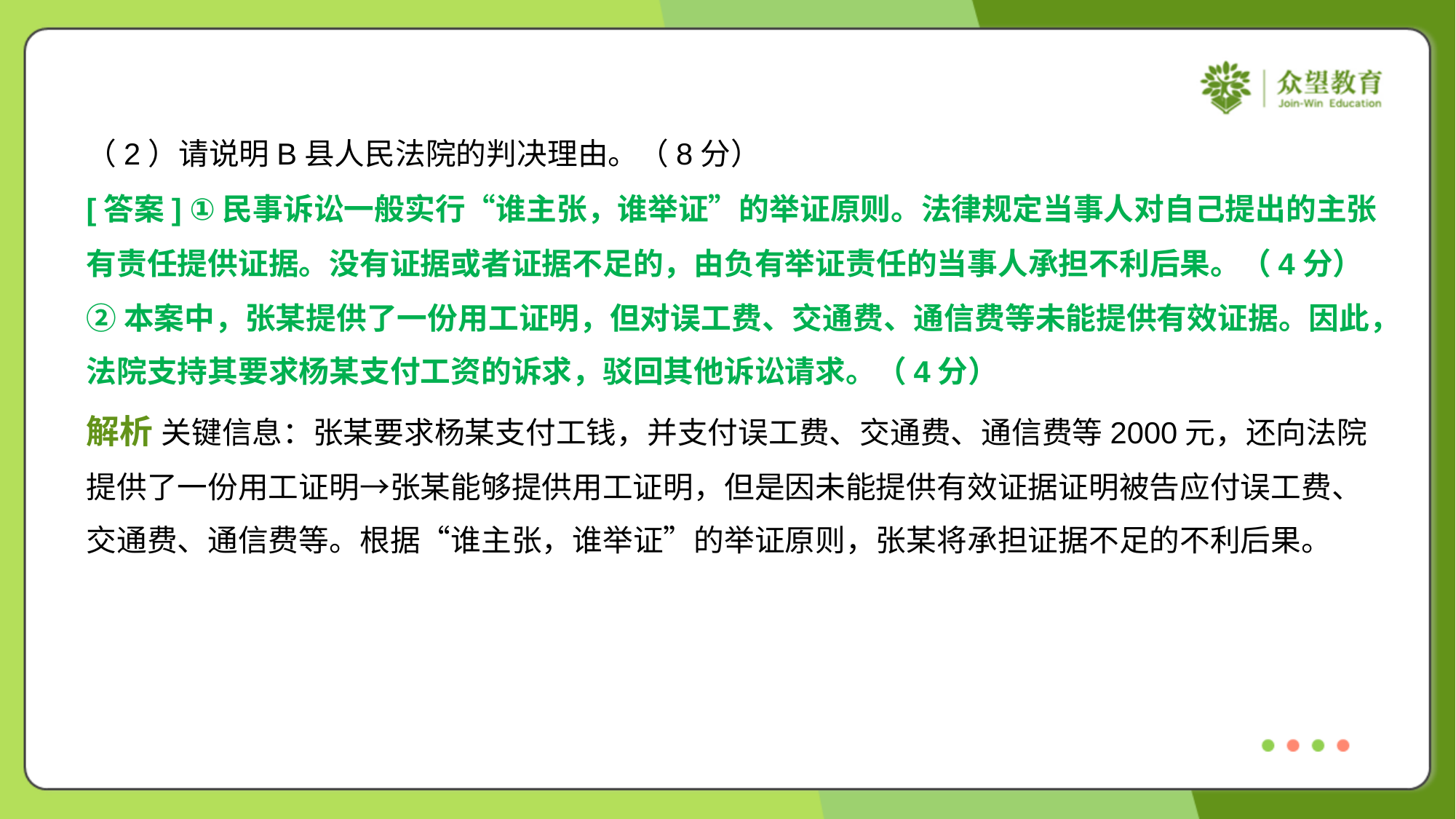

（2）请说明B县人民法院的判决理由。（8分）
[答案] ①民事诉讼一般实行“谁主张，谁举证”的举证原则。法律规定当事人对自己提出的主张
有责任提供证据。没有证据或者证据不足的，由负有举证责任的当事人承担不利后果。（4分）
②本案中，张某提供了一份用工证明，但对误工费、交通费、通信费等未能提供有效证据。因此，
法院支持其要求杨某支付工资的诉求，驳回其他诉讼请求。（4分）
解析 关键信息：张某要求杨某支付工钱，并支付误工费、交通费、通信费等2000元，还向法院
提供了一份用工证明→张某能够提供用工证明，但是因未能提供有效证据证明被告应付误工费、
交通费、通信费等。根据“谁主张，谁举证”的举证原则，张某将承担证据不足的不利后果。